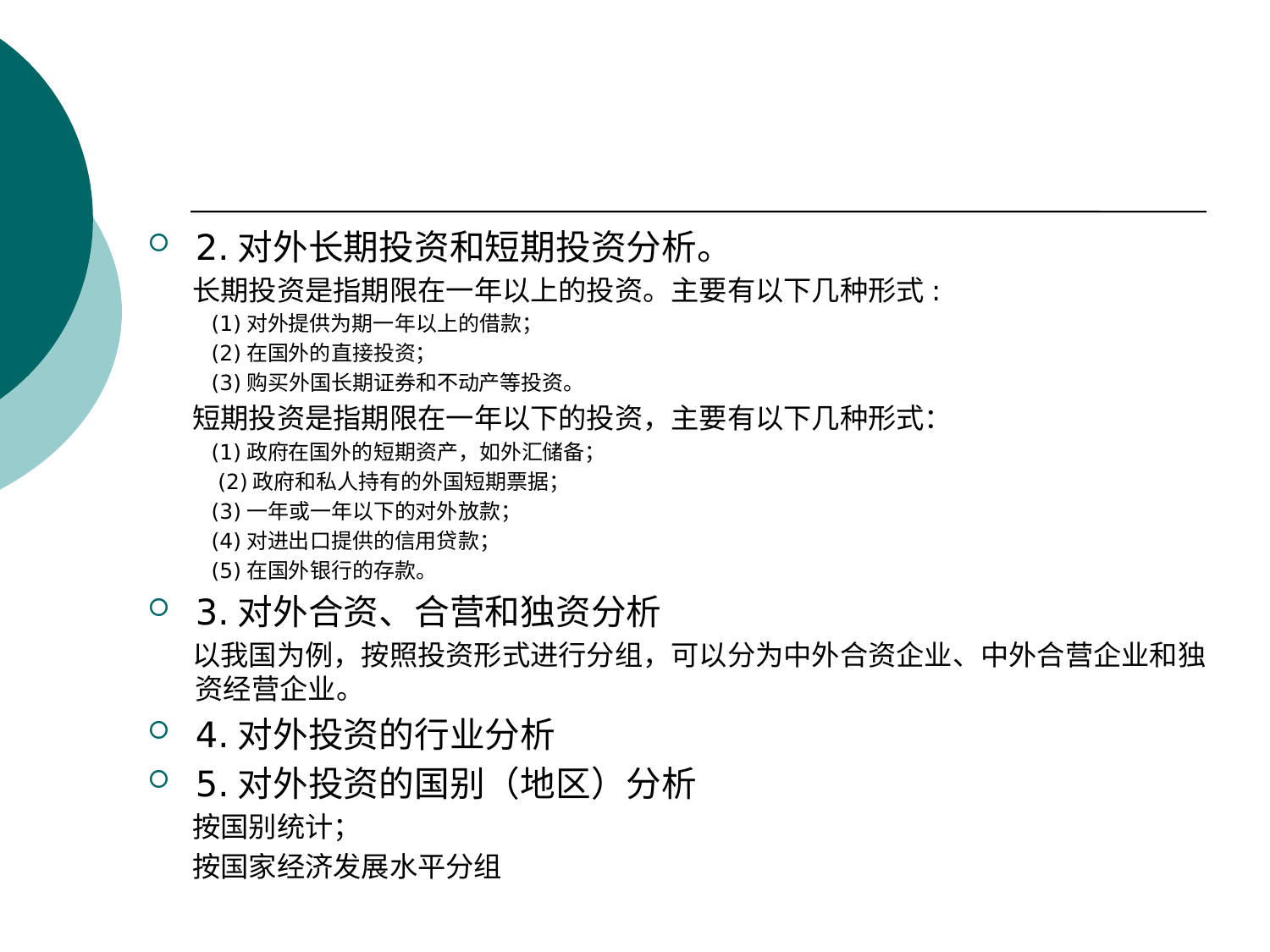

#
2.对外长期投资和短期投资分析。
      长期投资是指期限在一年以上的投资。主要有以下几种形式:
(1)对外提供为期一年以上的借款；
(2)在国外的直接投资；
(3)购买外国长期证券和不动产等投资。
      短期投资是指期限在一年以下的投资，主要有以下几种形式：
(1)政府在国外的短期资产，如外汇储备；
 (2)政府和私人持有的外国短期票据；
(3)一年或一年以下的对外放款；
(4)对进出口提供的信用贷款；
(5)在国外银行的存款。
3.对外合资、合营和独资分析
      以我国为例，按照投资形式进行分组，可以分为中外合资企业、中外合营企业和独资经营企业。
4.对外投资的行业分析
5.对外投资的国别（地区）分析
      按国别统计；
      按国家经济发展水平分组